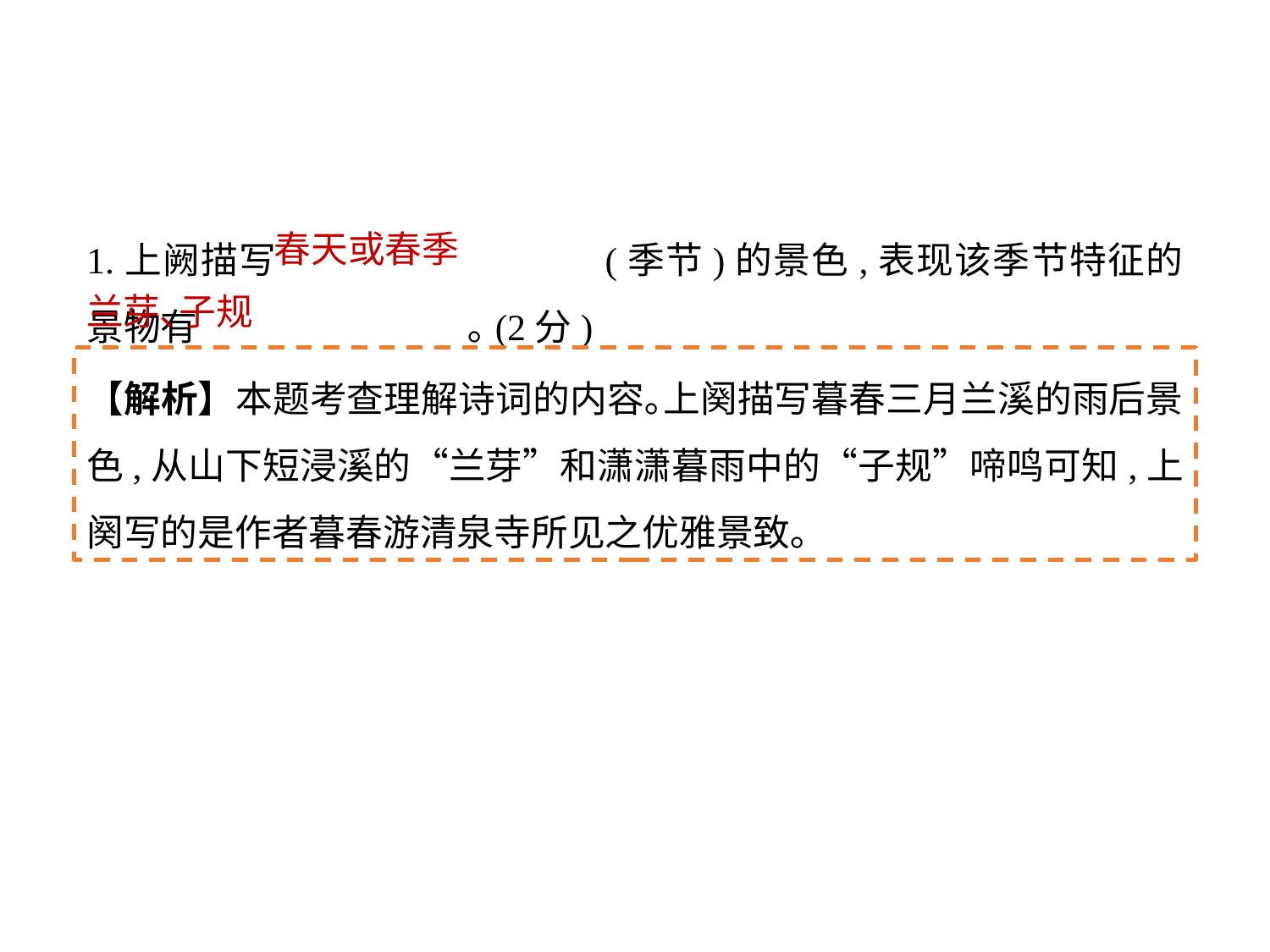

1.上阙描写			(季节)的景色,表现该季节特征的景物有               		｡(2分)
春天或春季
兰芽､子规
【解析】本题考查理解诗词的内容｡上阕描写暮春三月兰溪的雨后景色,从山下短浸溪的“兰芽”和潇潇暮雨中的“子规”啼鸣可知,上阕写的是作者暮春游清泉寺所见之优雅景致｡